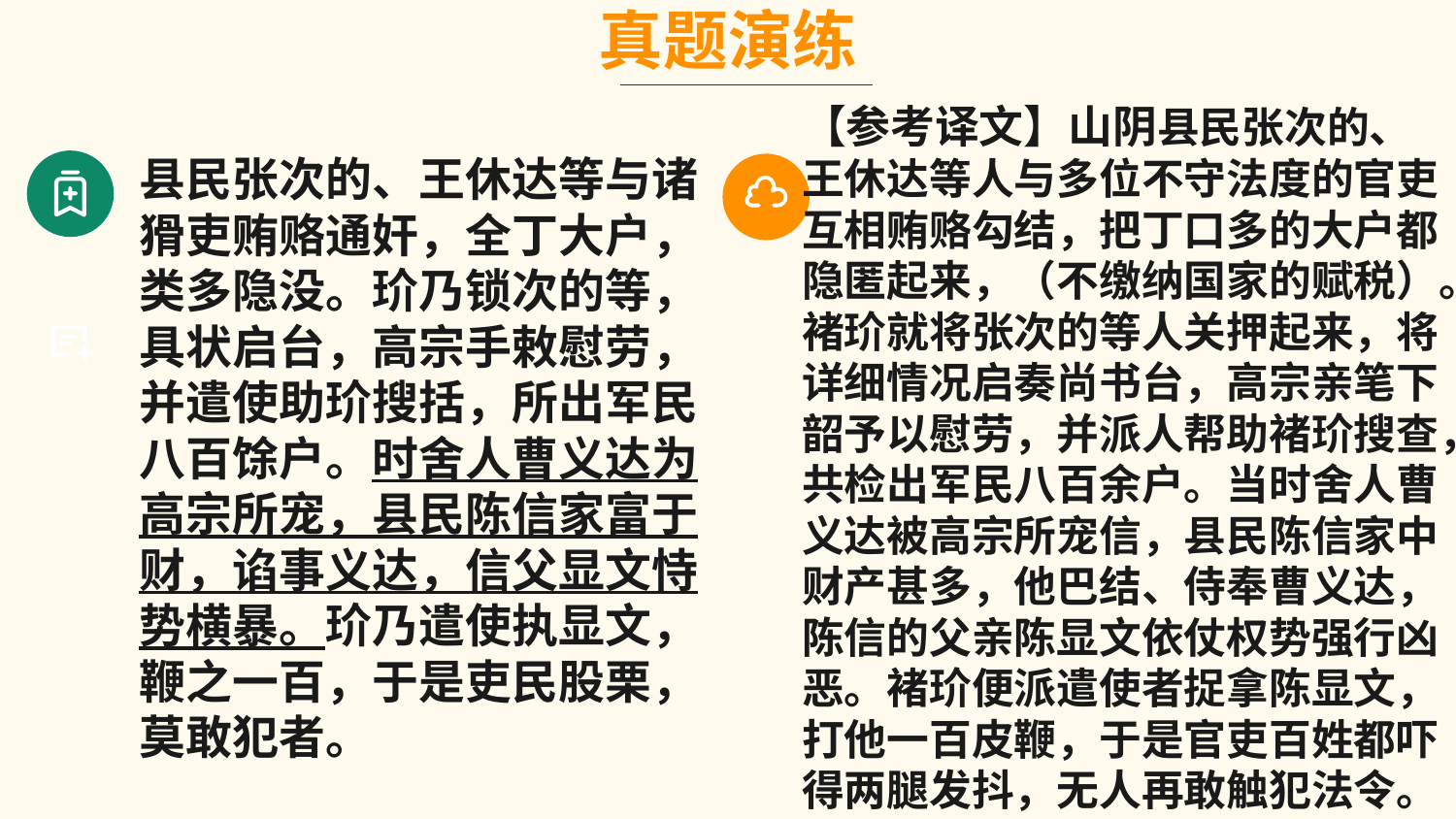

真题演练
【参考译文】山阴县民张次的、王休达等人与多位不守法度的官吏互相贿赂勾结，把丁口多的大户都隐匿起来，（不缴纳国家的赋税）。褚玠就将张次的等人关押起来，将详细情况启奏尚书台，高宗亲笔下韶予以慰劳，并派人帮助褚玠搜查，共检出军民八百余户。当时舍人曹义达被高宗所宠信，县民陈信家中财产甚多，他巴结、侍奉曹义达，陈信的父亲陈显文依仗权势强行凶恶。褚玠便派遣使者捉拿陈显文，打他一百皮鞭，于是官吏百姓都吓得两腿发抖，无人再敢触犯法令。
县民张次的、王休达等与诸猾吏贿赂通奸，全丁大户，类多隐没。玠乃锁次的等，具状启台，高宗手敕慰劳，并遣使助玠搜括，所出军民八百馀户。时舍人曹义达为高宗所宠，县民陈信家富于财，谄事义达，信父显文恃势横暴。玠乃遣使执显文，鞭之一百，于是吏民股栗，莫敢犯者。